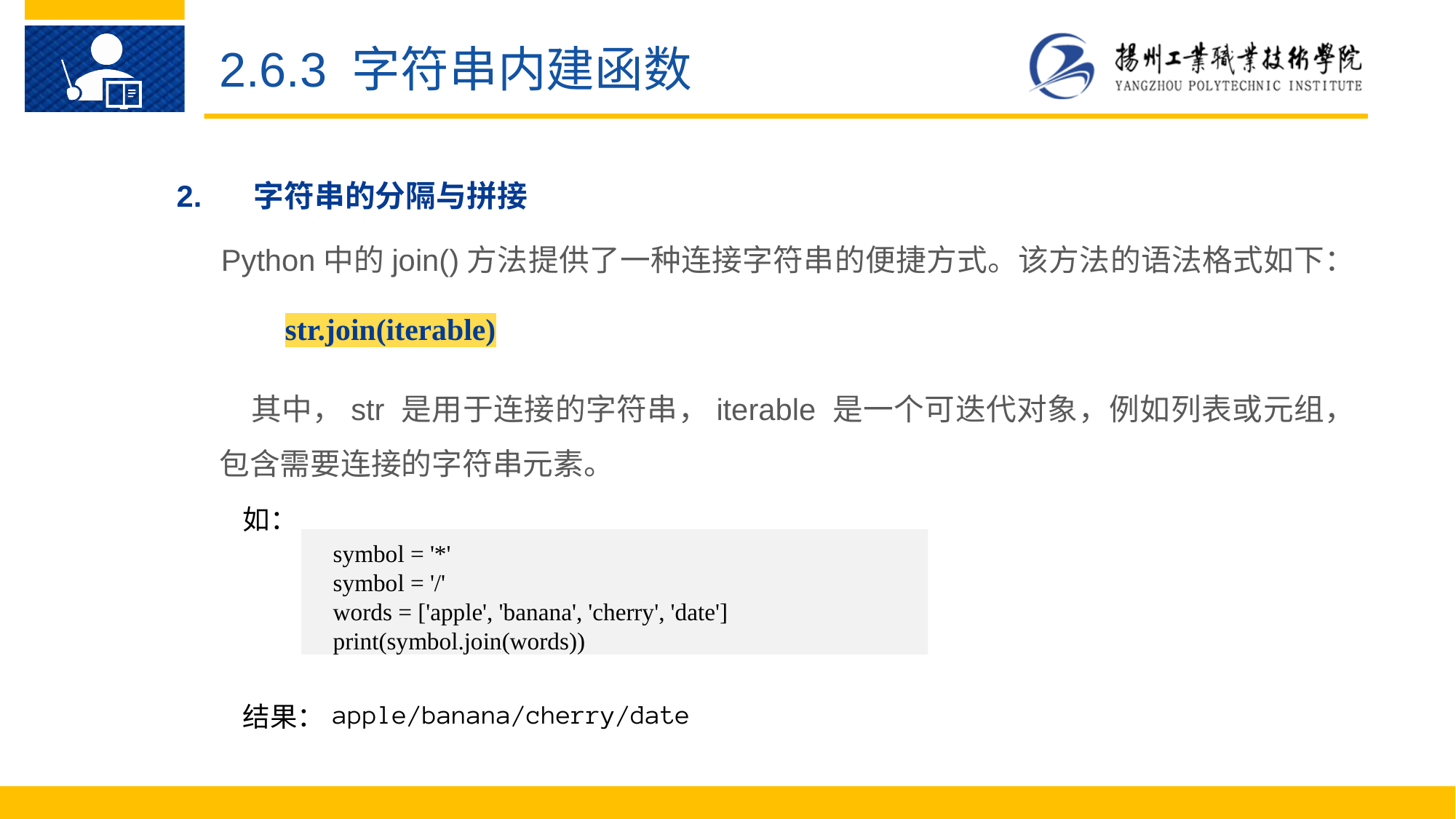

2.6.3 字符串内建函数
2.	字符串的分隔与拼接
Python中的join()方法提供了一种连接字符串的便捷方式。该方法的语法格式如下：
str.join(iterable)
其中，str 是用于连接的字符串，iterable 是一个可迭代对象，例如列表或元组，包含需要连接的字符串元素。
如：
symbol = '*'
symbol = '/'
words = ['apple', 'banana', 'cherry', 'date']
print(symbol.join(words))
结果：
apple/banana/cherry/date